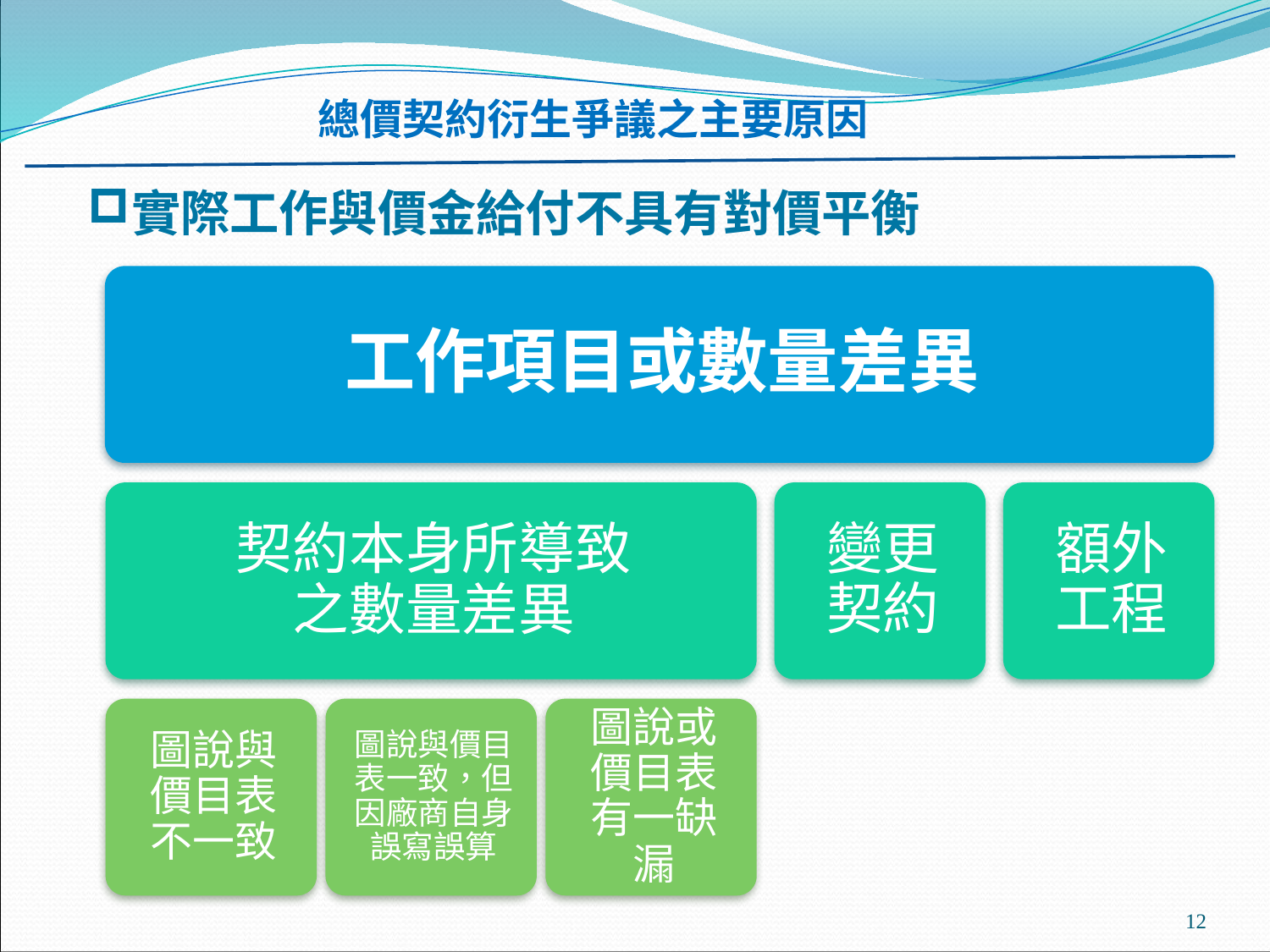

總價契約衍生爭議之主要原因
#
實際工作與價金給付不具有對價平衡

工作項目或數量差異
契約本身所導致
之數量差異
圖說與價目表不一致
圖說與價目表一致，但因廠商自身誤寫誤算
圖說或價目表有一缺漏
變更契約
額外工程
12